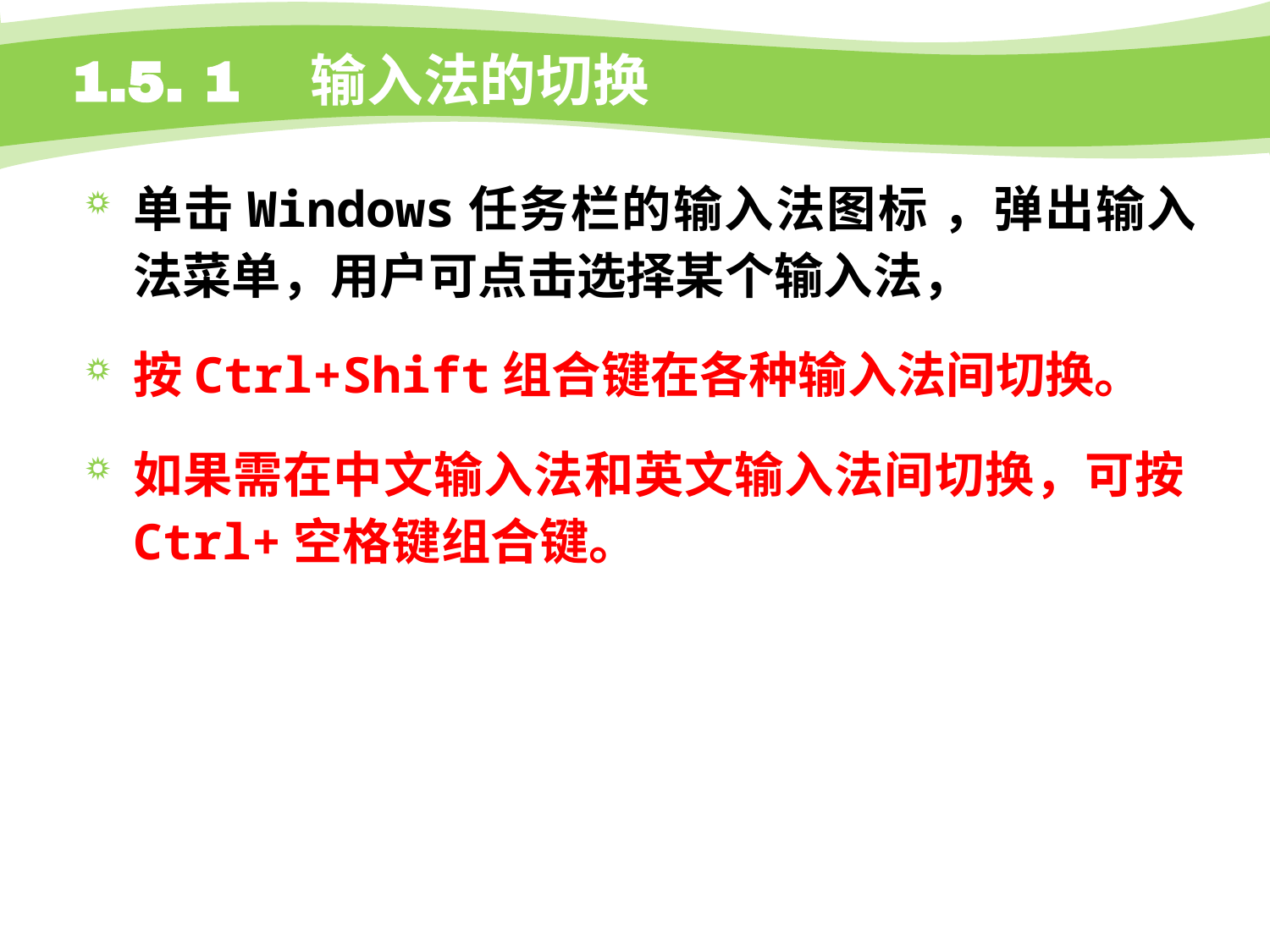

# 1.5. 1　输入法的切换
单击Windows任务栏的输入法图标 ，弹出输入法菜单，用户可点击选择某个输入法，
按Ctrl+Shift组合键在各种输入法间切换。
如果需在中文输入法和英文输入法间切换，可按Ctrl+空格键组合键。